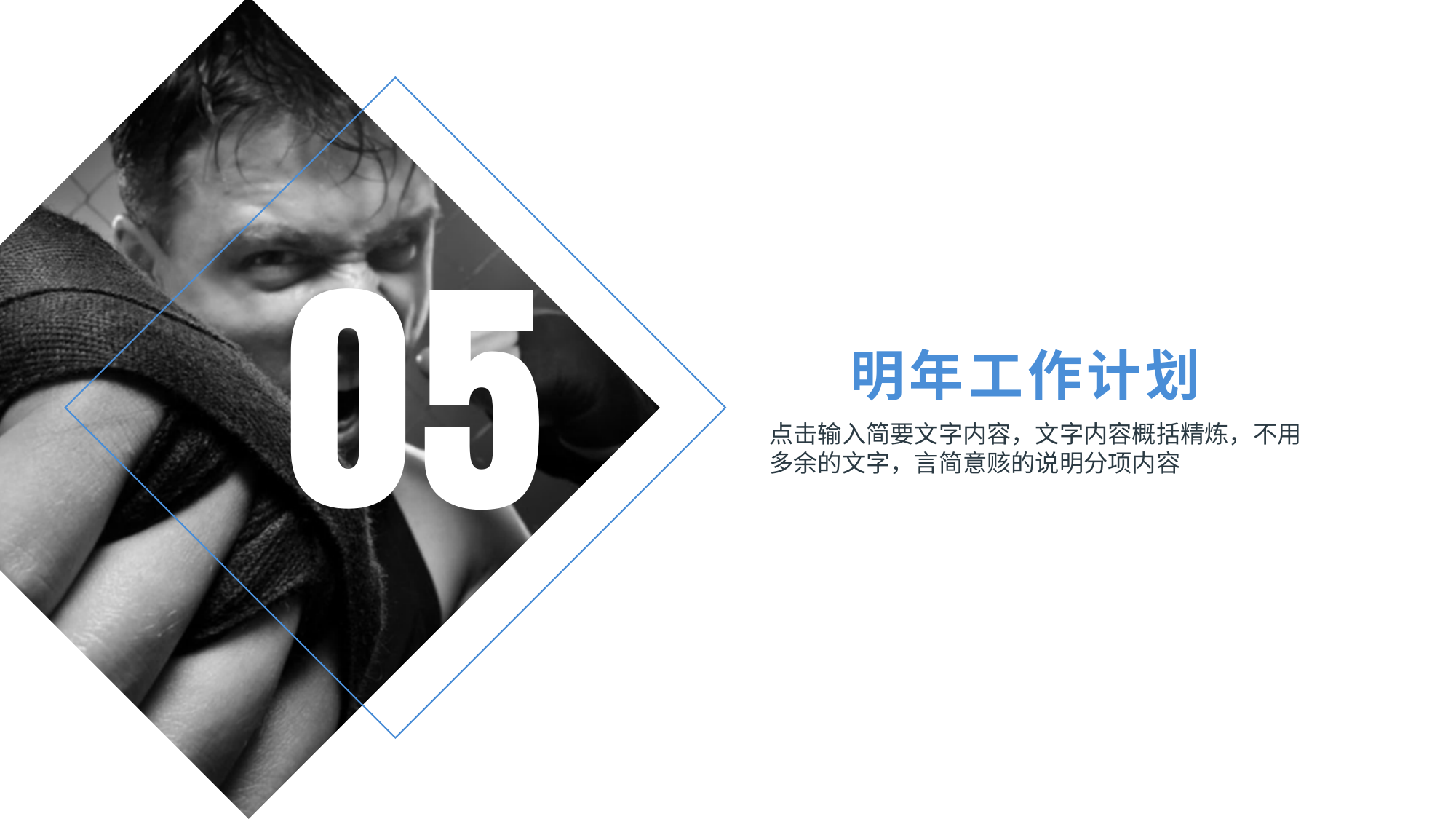

05
明年工作计划
点击输入简要文字内容，文字内容概括精炼，不用多余的文字，言简意赅的说明分项内容